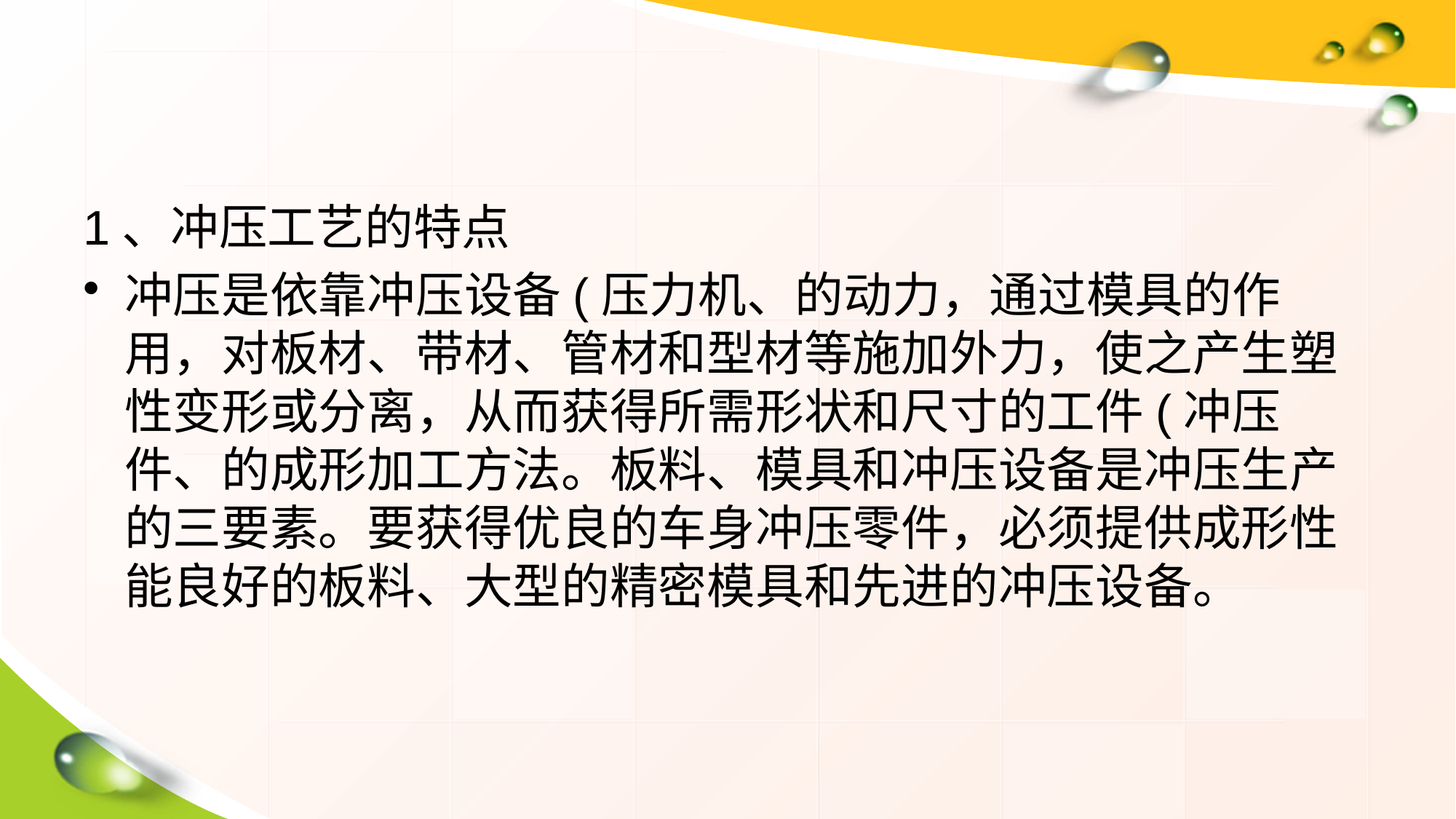

#
1、冲压工艺的特点
冲压是依靠冲压设备(压力机、的动力，通过模具的作用，对板材、带材、管材和型材等施加外力，使之产生塑性变形或分离，从而获得所需形状和尺寸的工件(冲压件、的成形加工方法。板料、模具和冲压设备是冲压生产的三要素。要获得优良的车身冲压零件，必须提供成形性能良好的板料、大型的精密模具和先进的冲压设备。